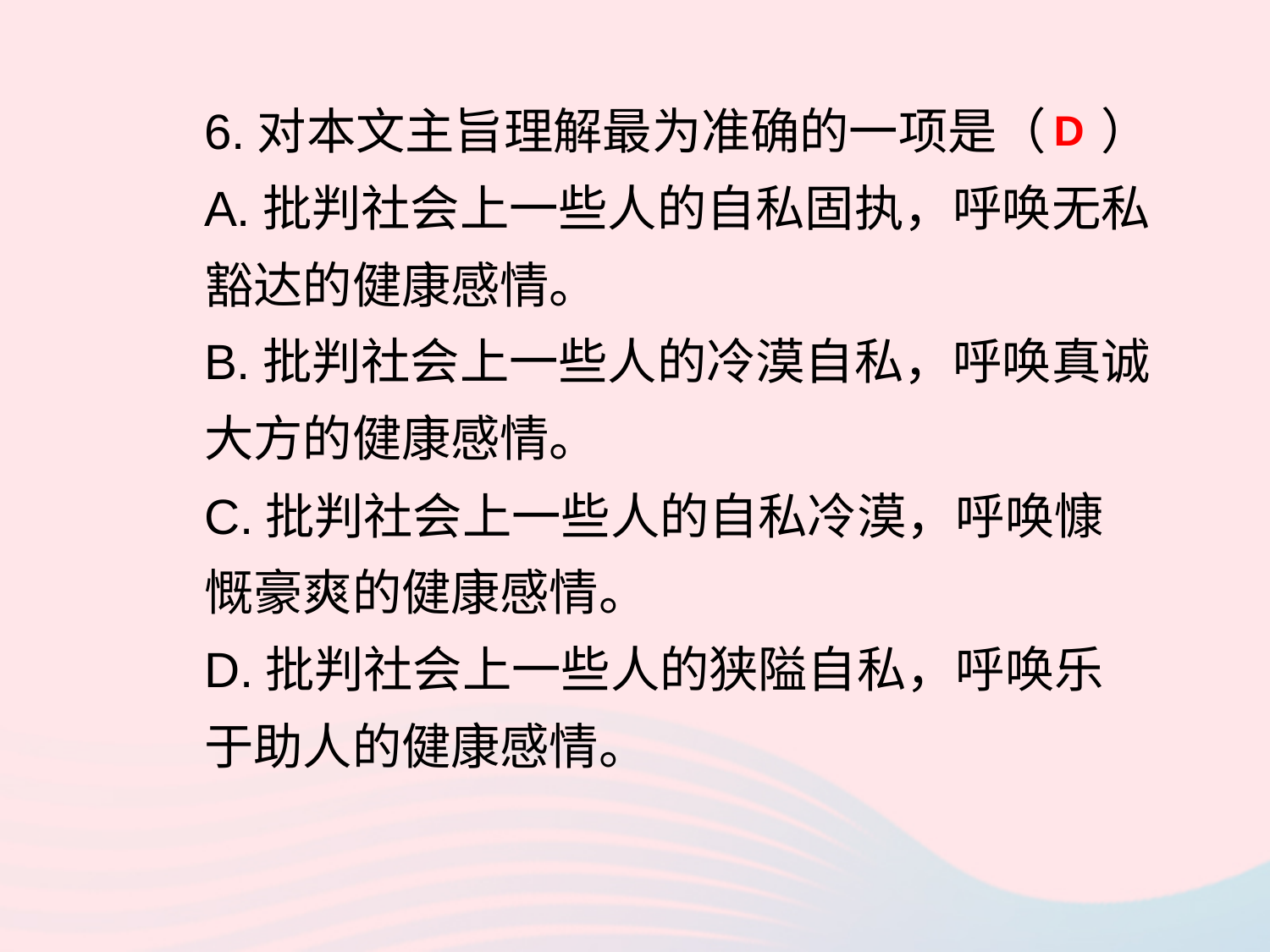

6.对本文主旨理解最为准确的一项是（     ）
A.批判社会上一些人的自私固执，呼唤无私豁达的健康感情。
B.批判社会上一些人的冷漠自私，呼唤真诚大方的健康感情。
C.批判社会上一些人的自私冷漠，呼唤慷慨豪爽的健康感情。
D.批判社会上一些人的狭隘自私，呼唤乐于助人的健康感情。
D